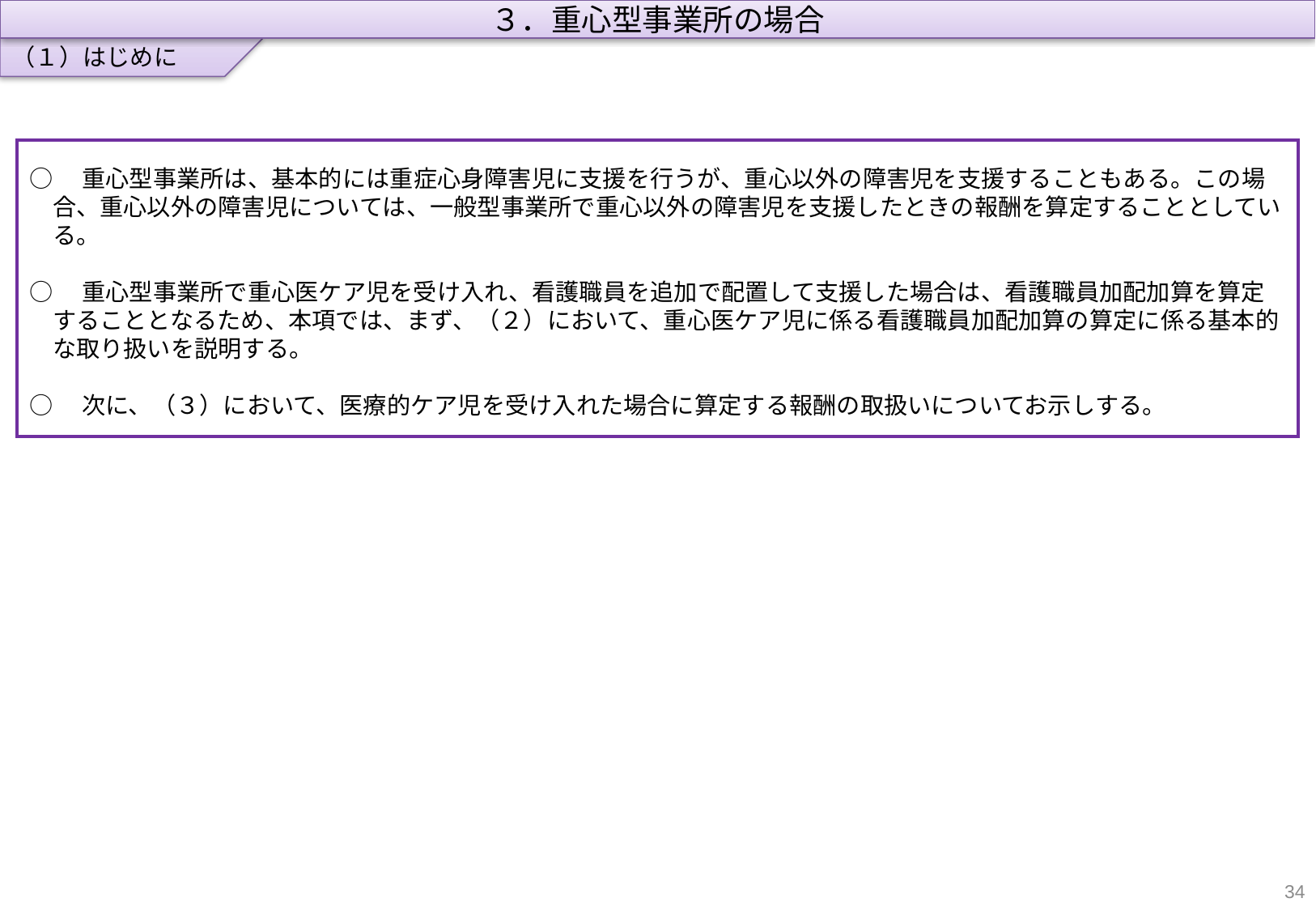

（１）はじめに
３．重心型事業所の場合
○　重心型事業所は、基本的には重症心身障害児に支援を行うが、重心以外の障害児を支援することもある。この場合、重心以外の障害児については、一般型事業所で重心以外の障害児を支援したときの報酬を算定することとしている。

○　重心型事業所で重心医ケア児を受け入れ、看護職員を追加で配置して支援した場合は、看護職員加配加算を算定することとなるため、本項では、まず、（２）において、重心医ケア児に係る看護職員加配加算の算定に係る基本的な取り扱いを説明する。

○　次に、（３）において、医療的ケア児を受け入れた場合に算定する報酬の取扱いについてお示しする。
34